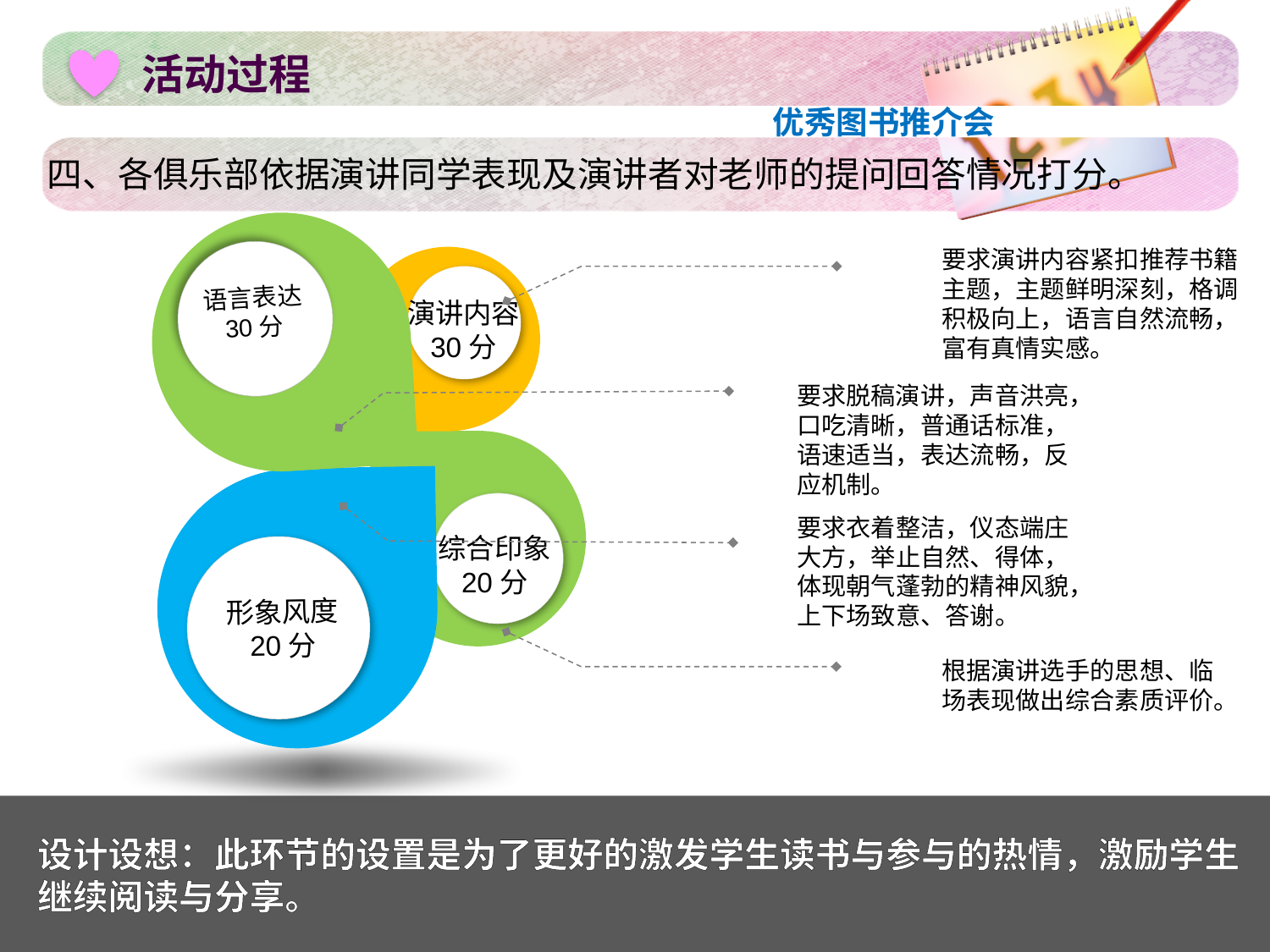

# 活动过程

四、各俱乐部依据演讲同学表现及演讲者对老师的提问回答情况打分。

语言表达
30分
要求演讲内容紧扣推荐书籍主题，主题鲜明深刻，格调积极向上，语言自然流畅，富有真情实感。

演讲内容
30分

要求脱稿演讲，声音洪亮，口吃清晰，普通话标准，语速适当，表达流畅，反应机制。

综合印象
20分

形象风度
20分
要求衣着整洁，仪态端庄大方，举止自然、得体，体现朝气蓬勃的精神风貌，上下场致意、答谢。

根据演讲选手的思想、临场表现做出综合素质评价。

设计设想：此环节的设置是为了更好的激发学生读书与参与的热情，激励学生继续阅读与分享。